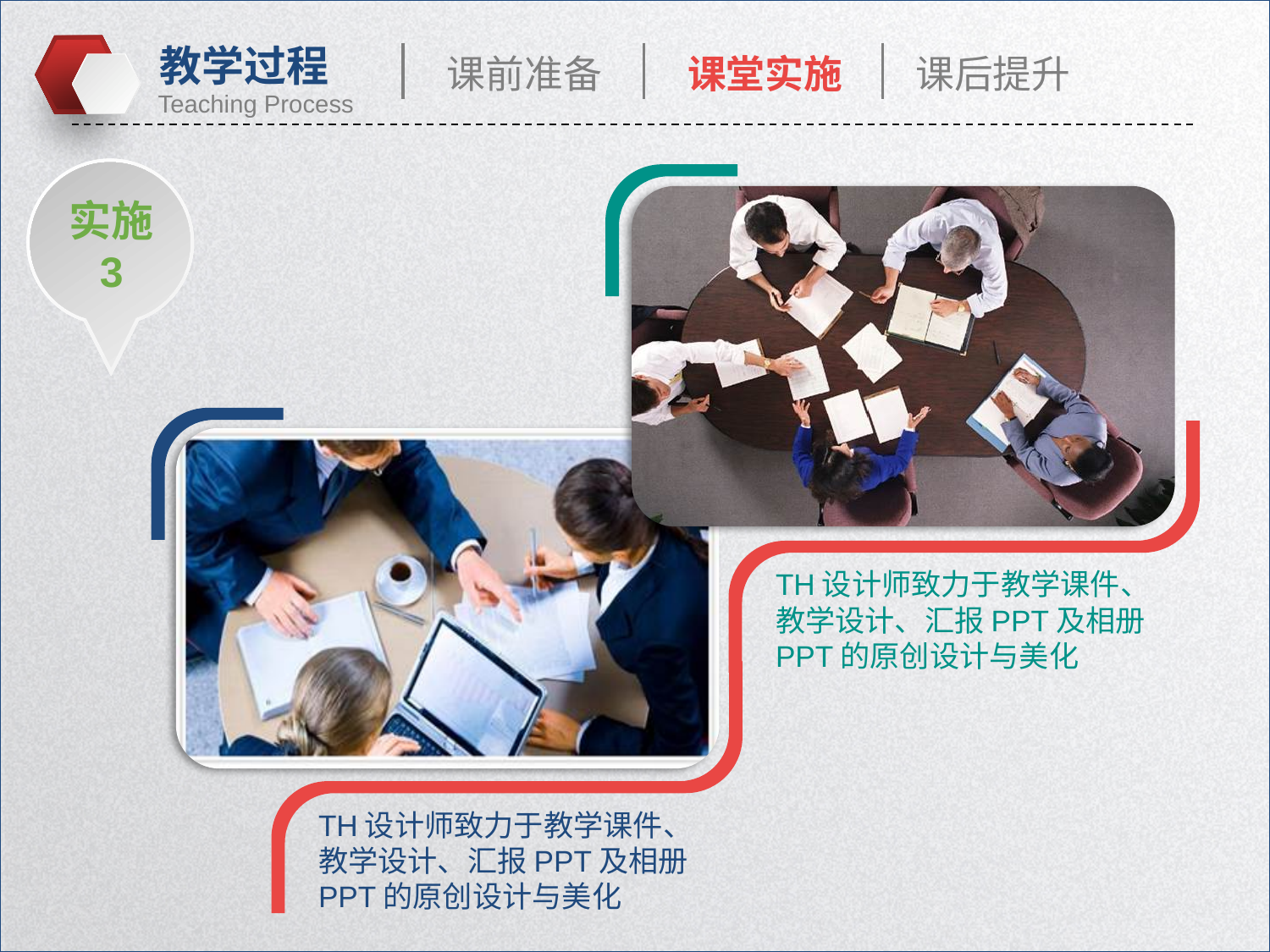

课前准备
课堂实施
课后提升

实施
3

TH设计师致力于教学课件、教学设计、汇报PPT及相册PPT的原创设计与美化
TH设计师致力于教学课件、教学设计、汇报PPT及相册PPT的原创设计与美化